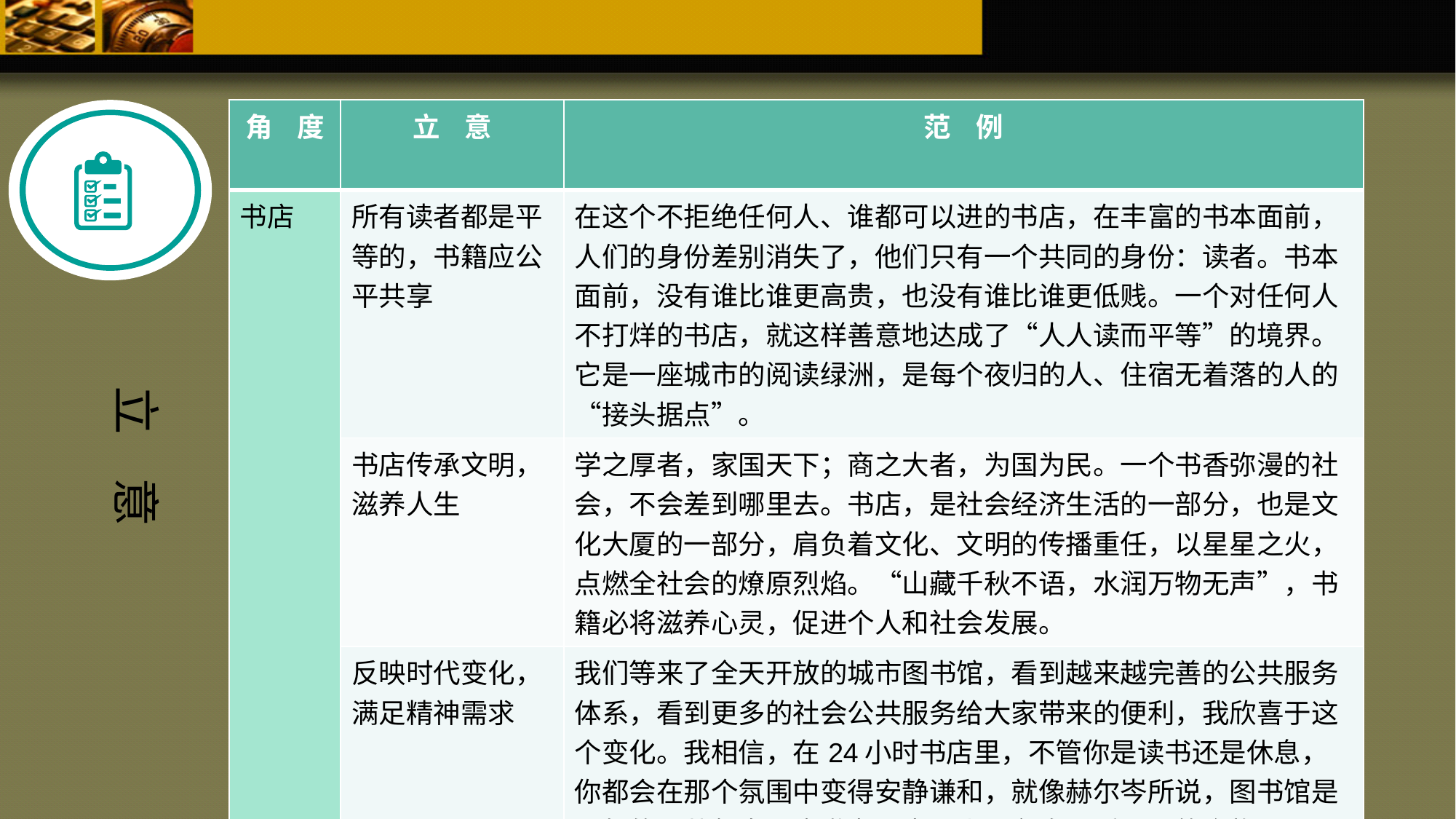

| 角 度 | 立 意 | 范 例 |
| --- | --- | --- |
| 书店 | 所有读者都是平等的，书籍应公平共享 | 在这个不拒绝任何人、谁都可以进的书店，在丰富的书本面前，人们的身份差别消失了，他们只有一个共同的身份：读者。书本面前，没有谁比谁更高贵，也没有谁比谁更低贱。一个对任何人不打烊的书店，就这样善意地达成了“人人读而平等”的境界。它是一座城市的阅读绿洲，是每个夜归的人、住宿无着落的人的“接头据点”。 |
|  | 书店传承文明，滋养人生 | 学之厚者，家国天下；商之大者，为国为民。一个书香弥漫的社会，不会差到哪里去。书店，是社会经济生活的一部分，也是文化大厦的一部分，肩负着文化、文明的传播重任，以星星之火，点燃全社会的燎原烈焰。“山藏千秋不语，水润万物无声”，书籍必将滋养心灵，促进个人和社会发展。 |
|  | 反映时代变化，满足精神需求 | 我们等来了全天开放的城市图书馆，看到越来越完善的公共服务体系，看到更多的社会公共服务给大家带来的便利，我欣喜于这个变化。我相信，在24小时书店里，不管你是读书还是休息，你都会在那个氛围中变得安静谦和，就像赫尔岑所说，图书馆是思想的公共餐桌，应邀者围桌而坐，各自寻觅所需的食物。 |

立    意